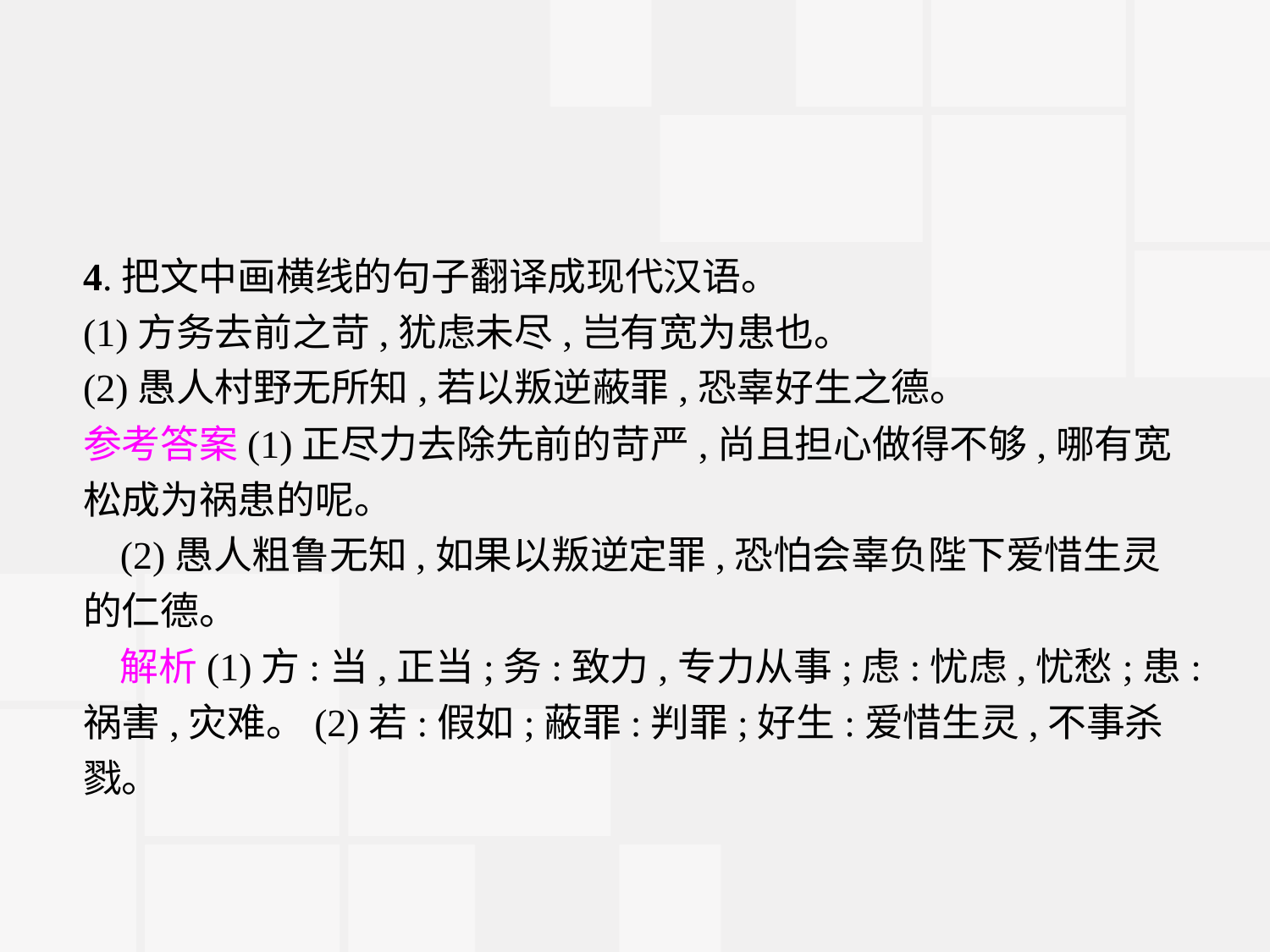

4.把文中画横线的句子翻译成现代汉语。
(1)方务去前之苛,犹虑未尽,岂有宽为患也。
(2)愚人村野无所知,若以叛逆蔽罪,恐辜好生之德。
参考答案(1)正尽力去除先前的苛严,尚且担心做得不够,哪有宽松成为祸患的呢。
(2)愚人粗鲁无知,如果以叛逆定罪,恐怕会辜负陛下爱惜生灵的仁德。
解析(1)方:当,正当;务:致力,专力从事;虑:忧虑,忧愁;患:祸害,灾难。(2)若:假如;蔽罪:判罪;好生:爱惜生灵,不事杀戮。